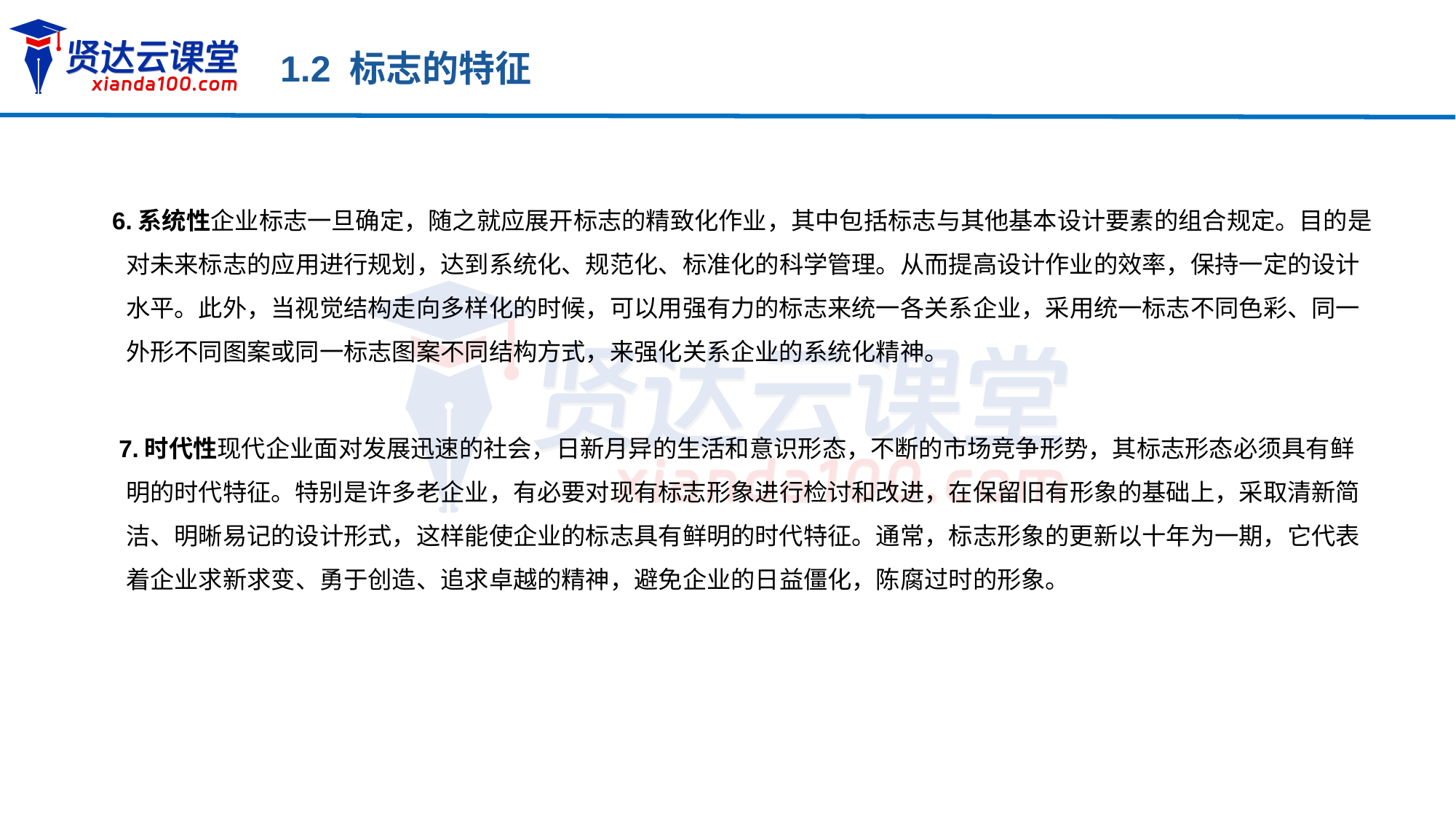

1.2 标志的特征
    6.系统性企业标志一旦确定，随之就应展开标志的精致化作业，其中包括标志与其他基本设计要素的组合规定。目的是对未来标志的应用进行规划，达到系统化、规范化、标准化的科学管理。从而提高设计作业的效率，保持一定的设计水平。此外，当视觉结构走向多样化的时候，可以用强有力的标志来统一各关系企业，采用统一标志不同色彩、同一外形不同图案或同一标志图案不同结构方式，来强化关系企业的系统化精神。

     7.时代性现代企业面对发展迅速的社会，日新月异的生活和意识形态，不断的市场竞争形势，其标志形态必须具有鲜明的时代特征。特别是许多老企业，有必要对现有标志形象进行检讨和改进，在保留旧有形象的基础上，采取清新简洁、明晰易记的设计形式，这样能使企业的标志具有鲜明的时代特征。通常，标志形象的更新以十年为一期，它代表着企业求新求变、勇于创造、追求卓越的精神，避免企业的日益僵化，陈腐过时的形象。